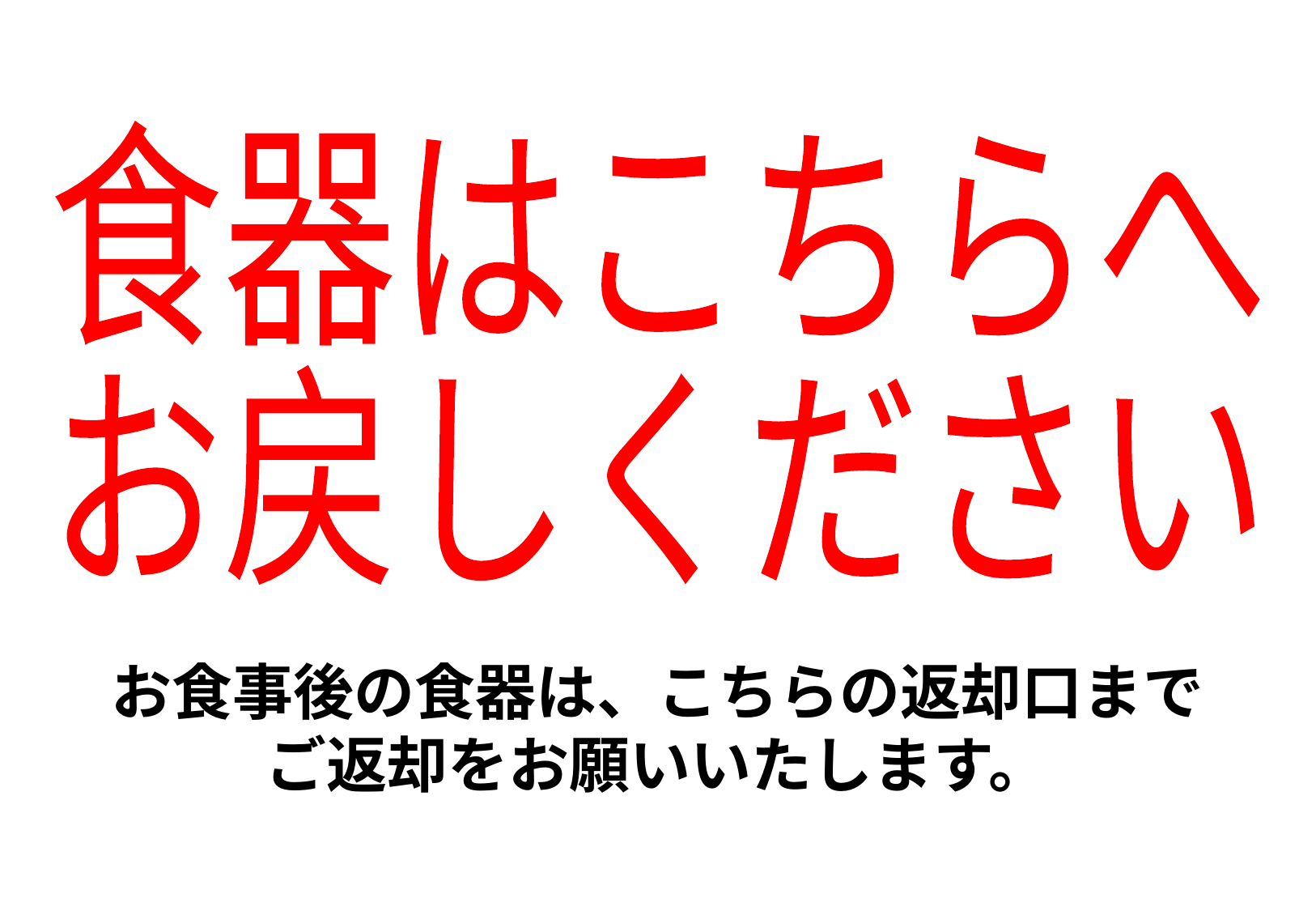

食器はこちらへ
お戻しください
お食事後の食器は、こちらの返却口まで
ご返却をお願いいたします。